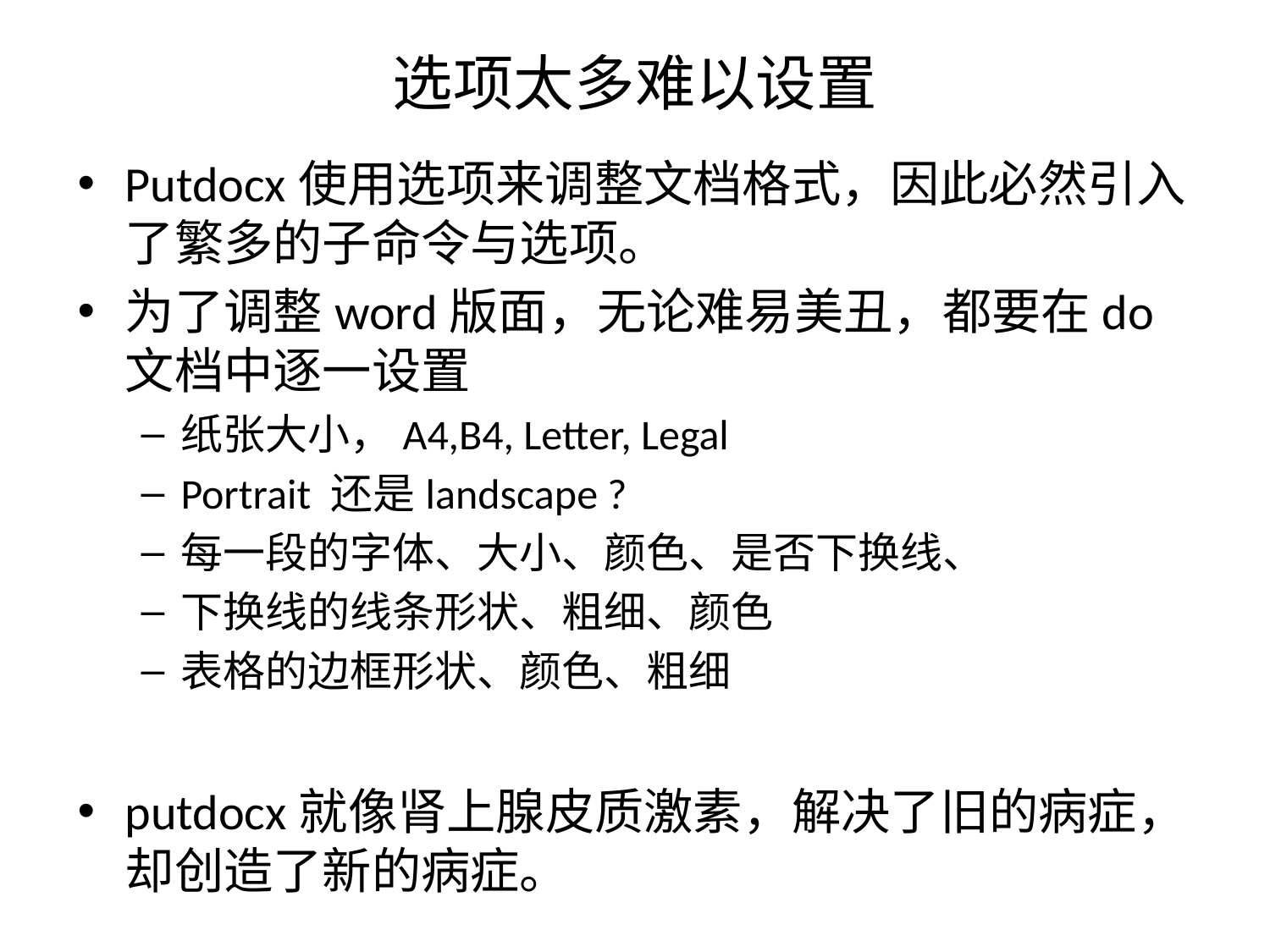

# 选项太多难以设置
Putdocx使用选项来调整文档格式，因此必然引入了繁多的子命令与选项。
为了调整word版面，无论难易美丑，都要在do文档中逐一设置
纸张大小，A4,B4, Letter, Legal
Portrait 还是landscape ?
每一段的字体、大小、颜色、是否下换线、
下换线的线条形状、粗细、颜色
表格的边框形状、颜色、粗细

putdocx就像肾上腺皮质激素，解决了旧的病症，却创造了新的病症。